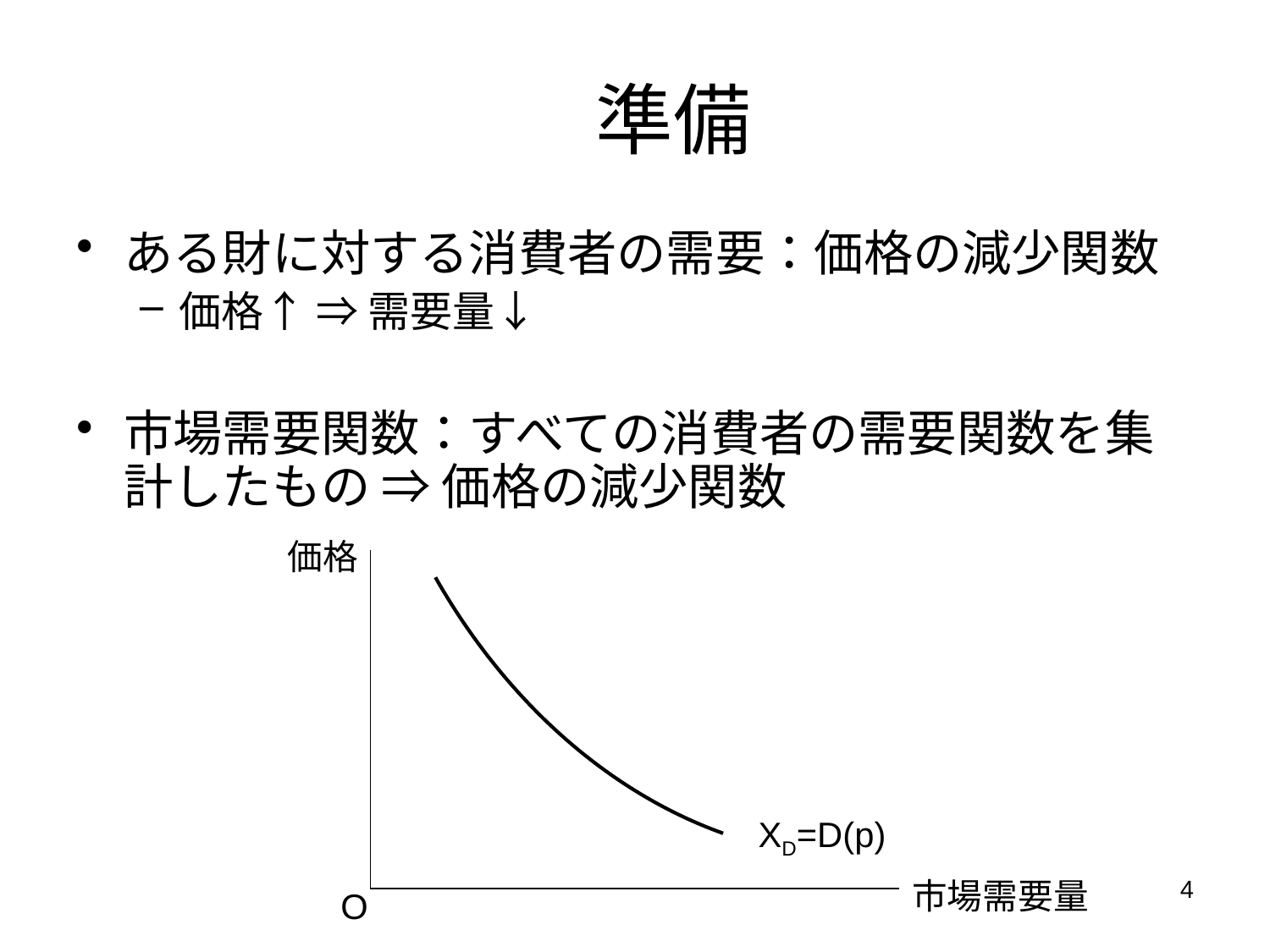

# 準備
ある財に対する消費者の需要：価格の減少関数
価格↑ ⇒ 需要量↓

市場需要関数：すべての消費者の需要関数を集計したもの ⇒ 価格の減少関数

価格
XD=D(p)
4
市場需要量
O